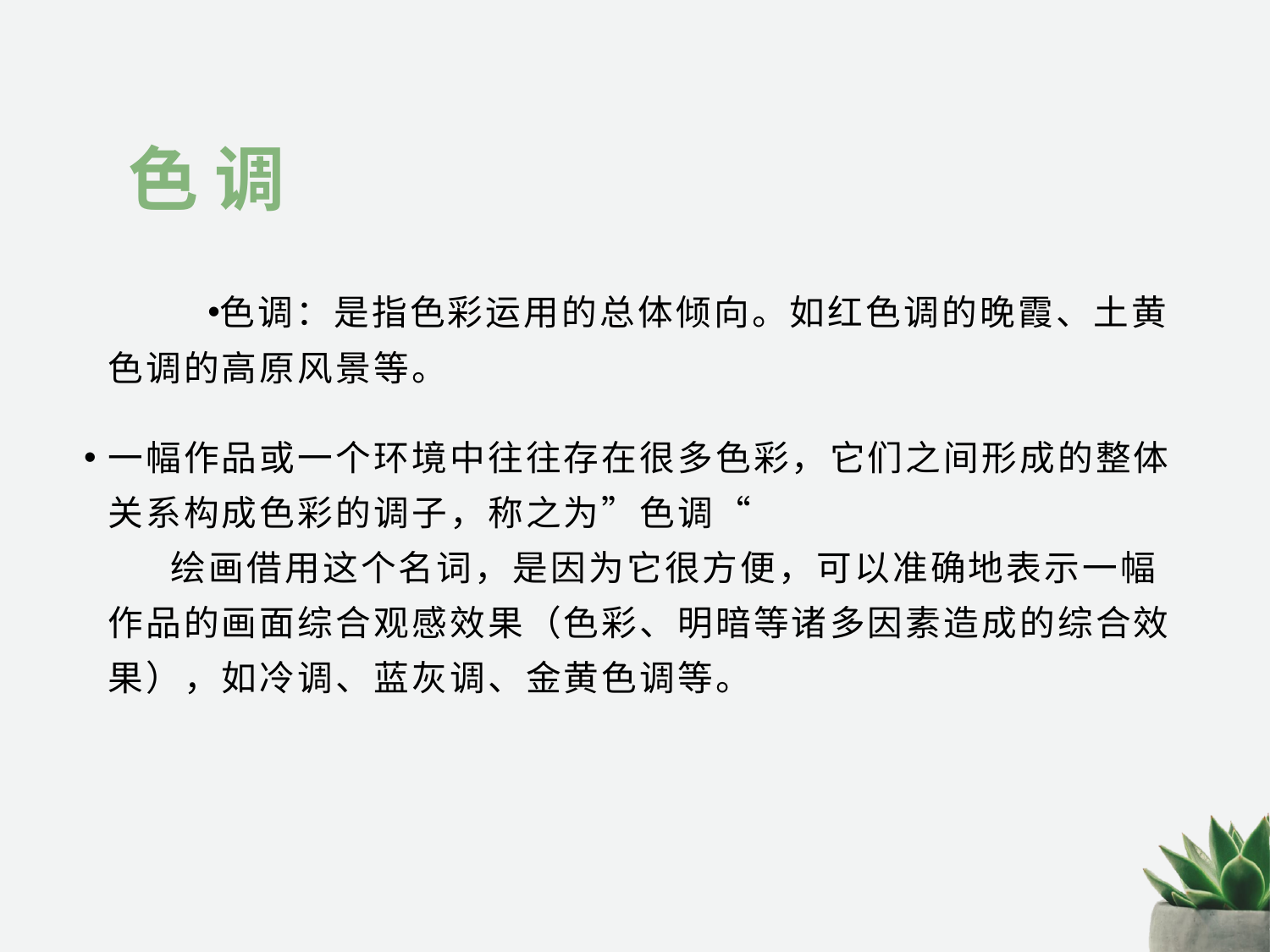

色 调
色调：是指色彩运用的总体倾向。如红色调的晚霞、土黄色调的高原风景等。
一幅作品或一个环境中往往存在很多色彩，它们之间形成的整体关系构成色彩的调子，称之为”色调“
      绘画借用这个名词，是因为它很方便，可以准确地表示一幅作品的画面综合观感效果（色彩、明暗等诸多因素造成的综合效果），如冷调、蓝灰调、金黄色调等。